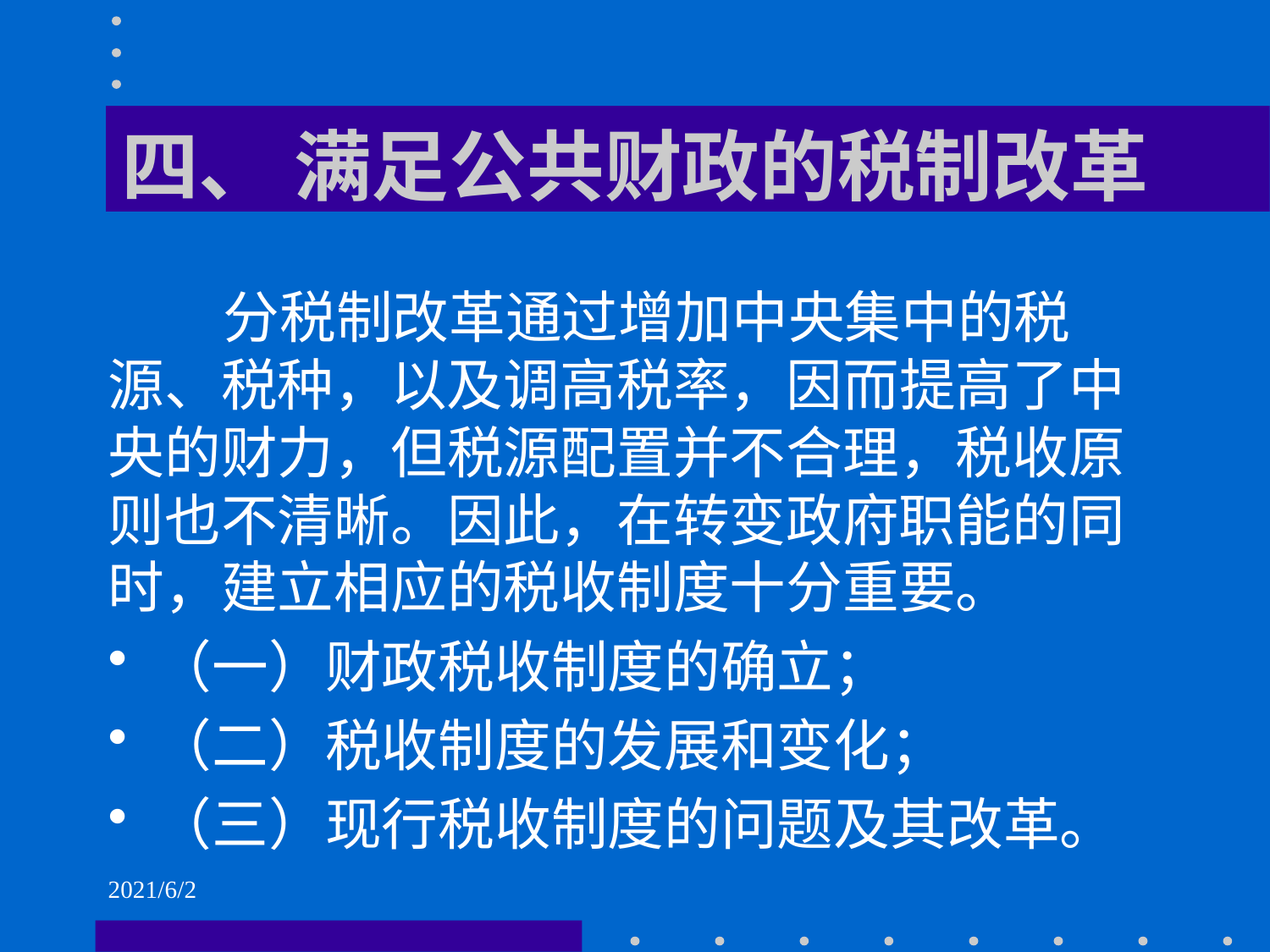

# 四、 满足公共财政的税制改革
        分税制改革通过增加中央集中的税源、税种，以及调高税率，因而提高了中央的财力，但税源配置并不合理，税收原则也不清晰。因此，在转变政府职能的同时，建立相应的税收制度十分重要。
（一）财政税收制度的确立；
（二）税收制度的发展和变化；
（三）现行税收制度的问题及其改革。
2021/6/2